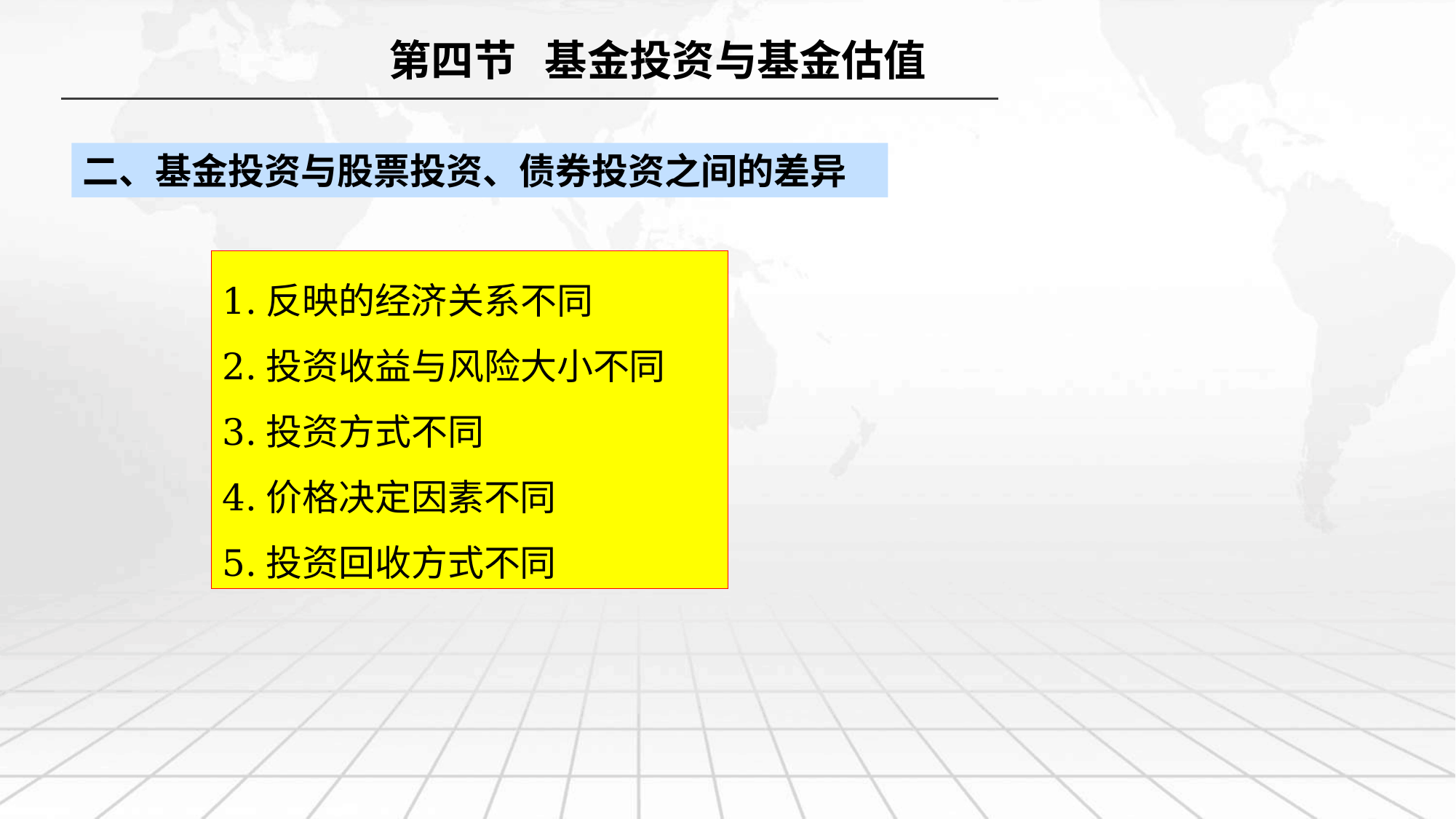

第四节   基金投资与基金估值
二、基金投资与股票投资、债券投资之间的差异
1.反映的经济关系不同
2.投资收益与风险大小不同
3.投资方式不同
4.价格决定因素不同
5.投资回收方式不同